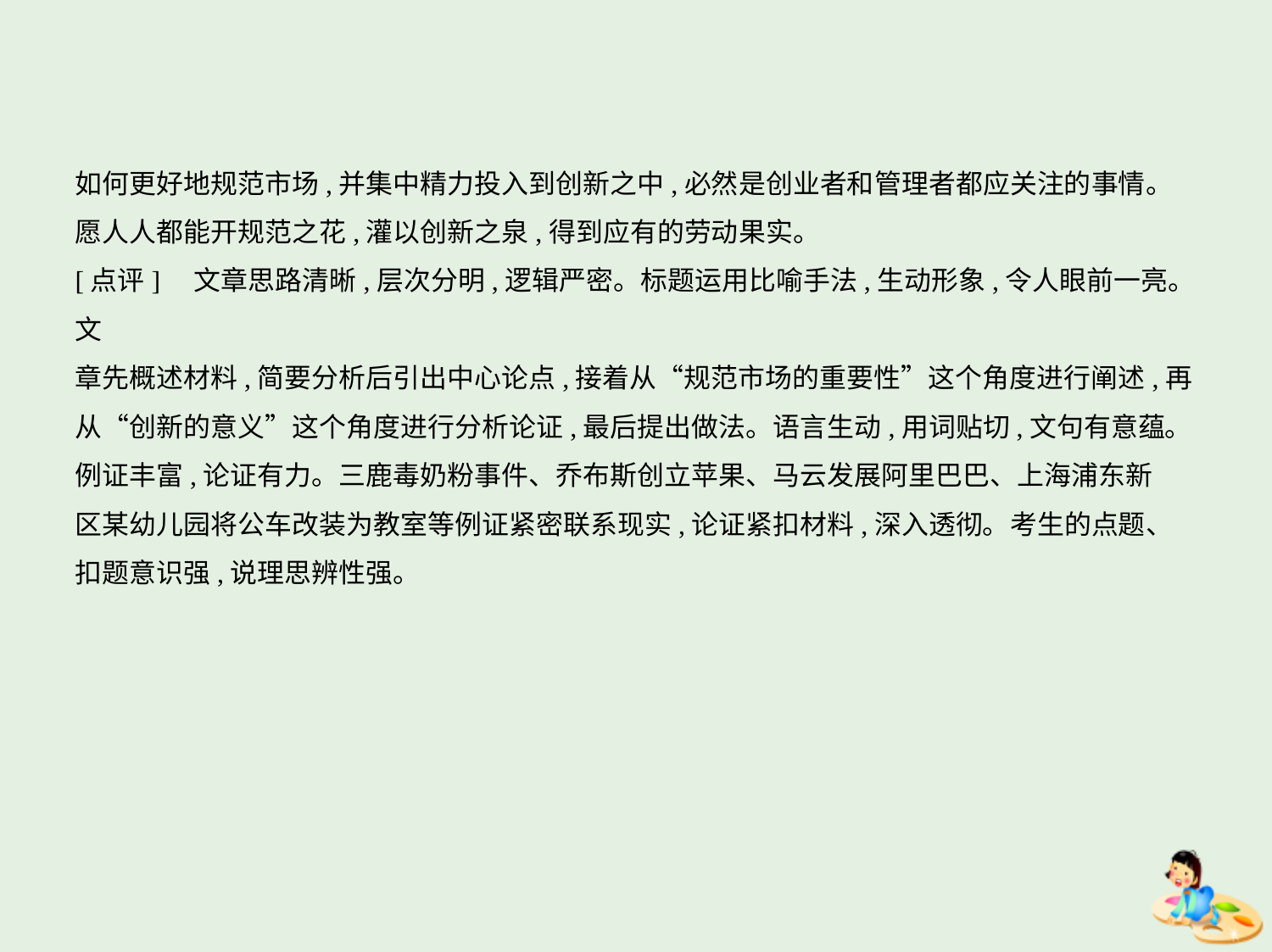

如何更好地规范市场,并集中精力投入到创新之中,必然是创业者和管理者都应关注的事情。
愿人人都能开规范之花,灌以创新之泉,得到应有的劳动果实。
[点评]　文章思路清晰,层次分明,逻辑严密。标题运用比喻手法,生动形象,令人眼前一亮。文
章先概述材料,简要分析后引出中心论点,接着从“规范市场的重要性”这个角度进行阐述,再
从“创新的意义”这个角度进行分析论证,最后提出做法。语言生动,用词贴切,文句有意蕴。
例证丰富,论证有力。三鹿毒奶粉事件、乔布斯创立苹果、马云发展阿里巴巴、上海浦东新
区某幼儿园将公车改装为教室等例证紧密联系现实,论证紧扣材料,深入透彻。考生的点题、
扣题意识强,说理思辨性强。